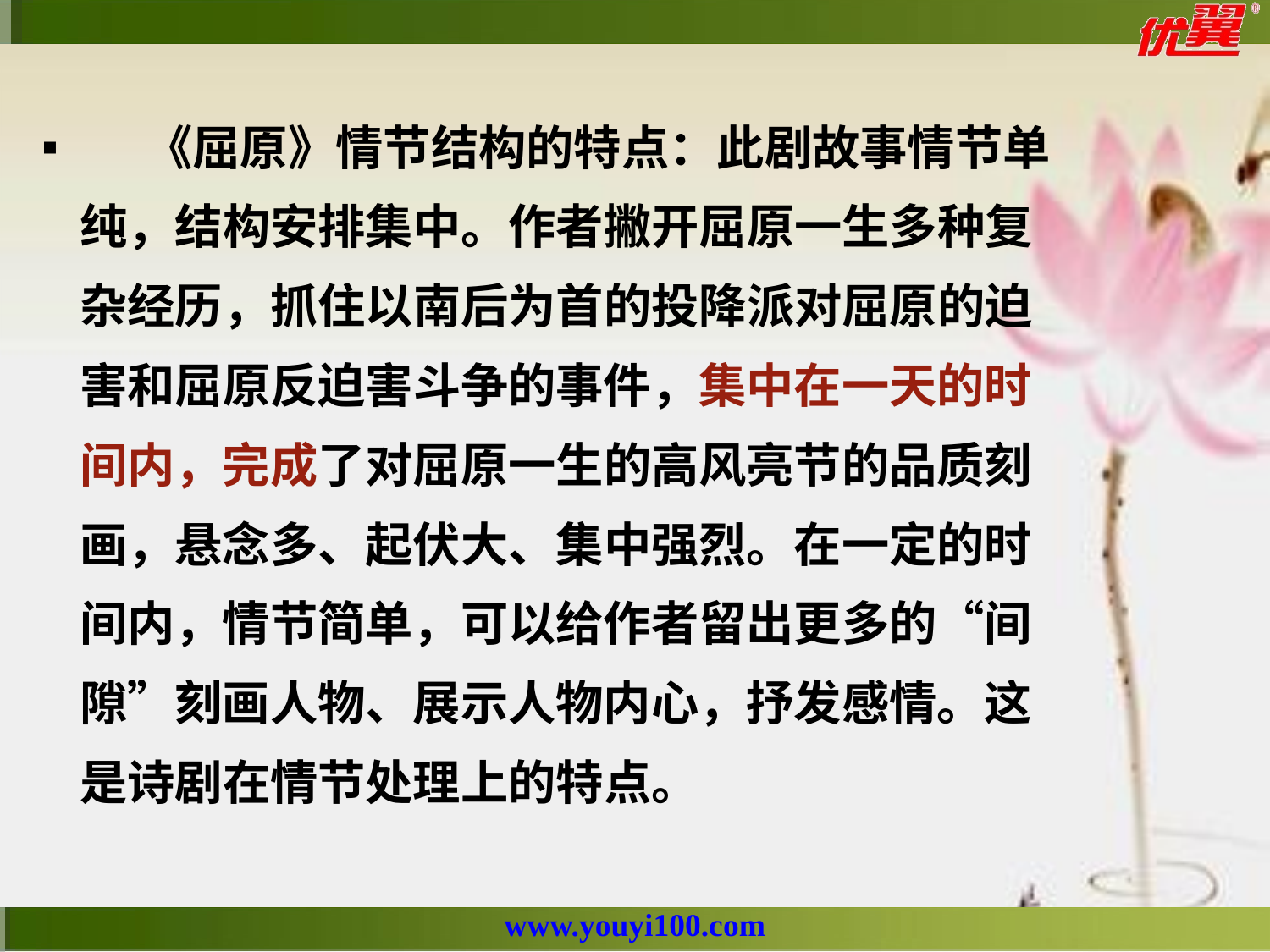

《屈原》情节结构的特点：此剧故事情节单纯，结构安排集中。作者撇开屈原一生多种复杂经历，抓住以南后为首的投降派对屈原的迫害和屈原反迫害斗争的事件，集中在一天的时间内，完成了对屈原一生的高风亮节的品质刻画，悬念多、起伏大、集中强烈。在一定的时间内，情节简单，可以给作者留出更多的“间隙”刻画人物、展示人物内心，抒发感情。这是诗剧在情节处理上的特点。